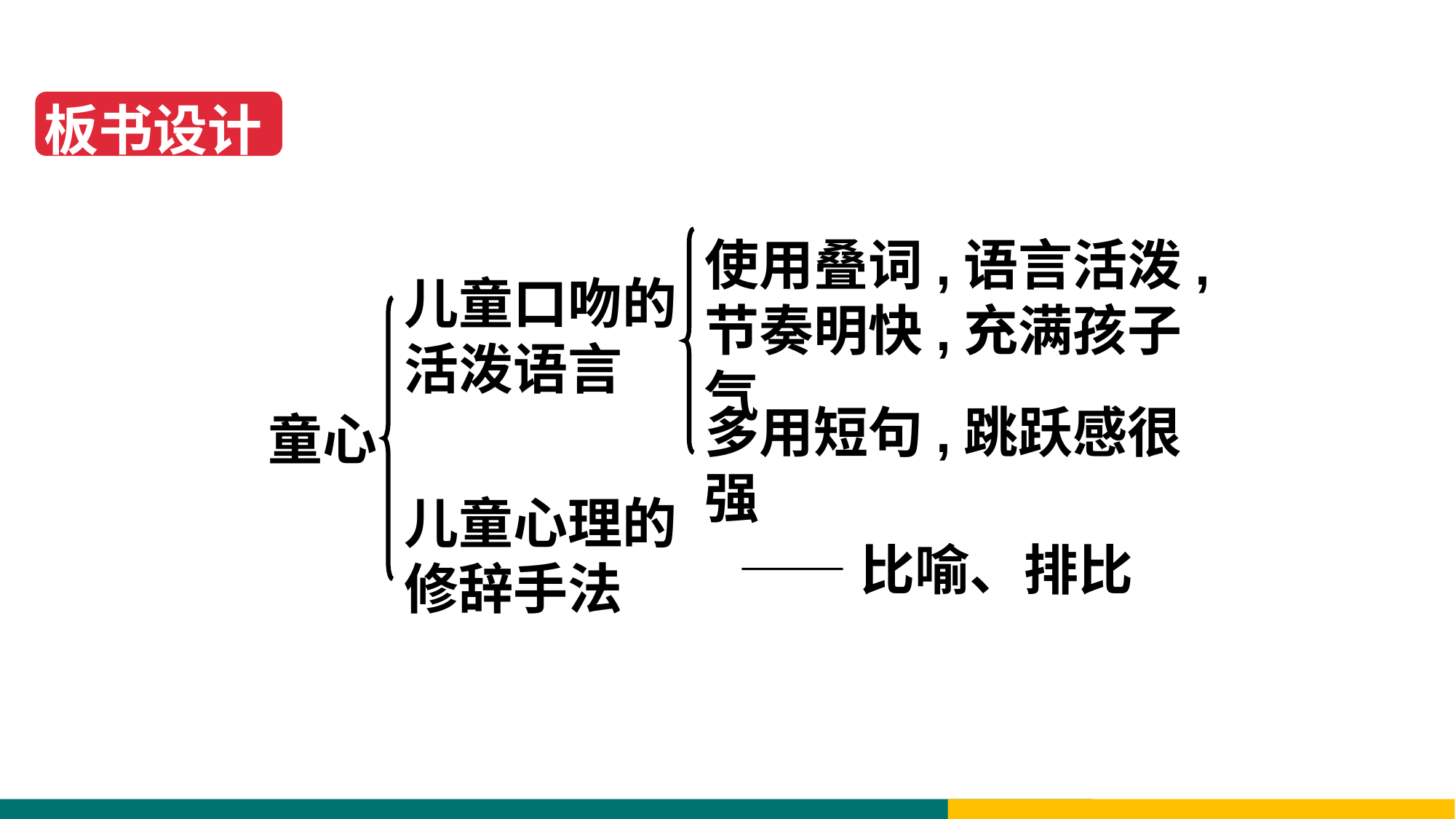

板书设计
使用叠词,语言活泼,节奏明快,充满孩子气

儿童口吻的
活泼语言

童心
多用短句,跳跃感很强
儿童心理的修辞手法
——比喻、排比